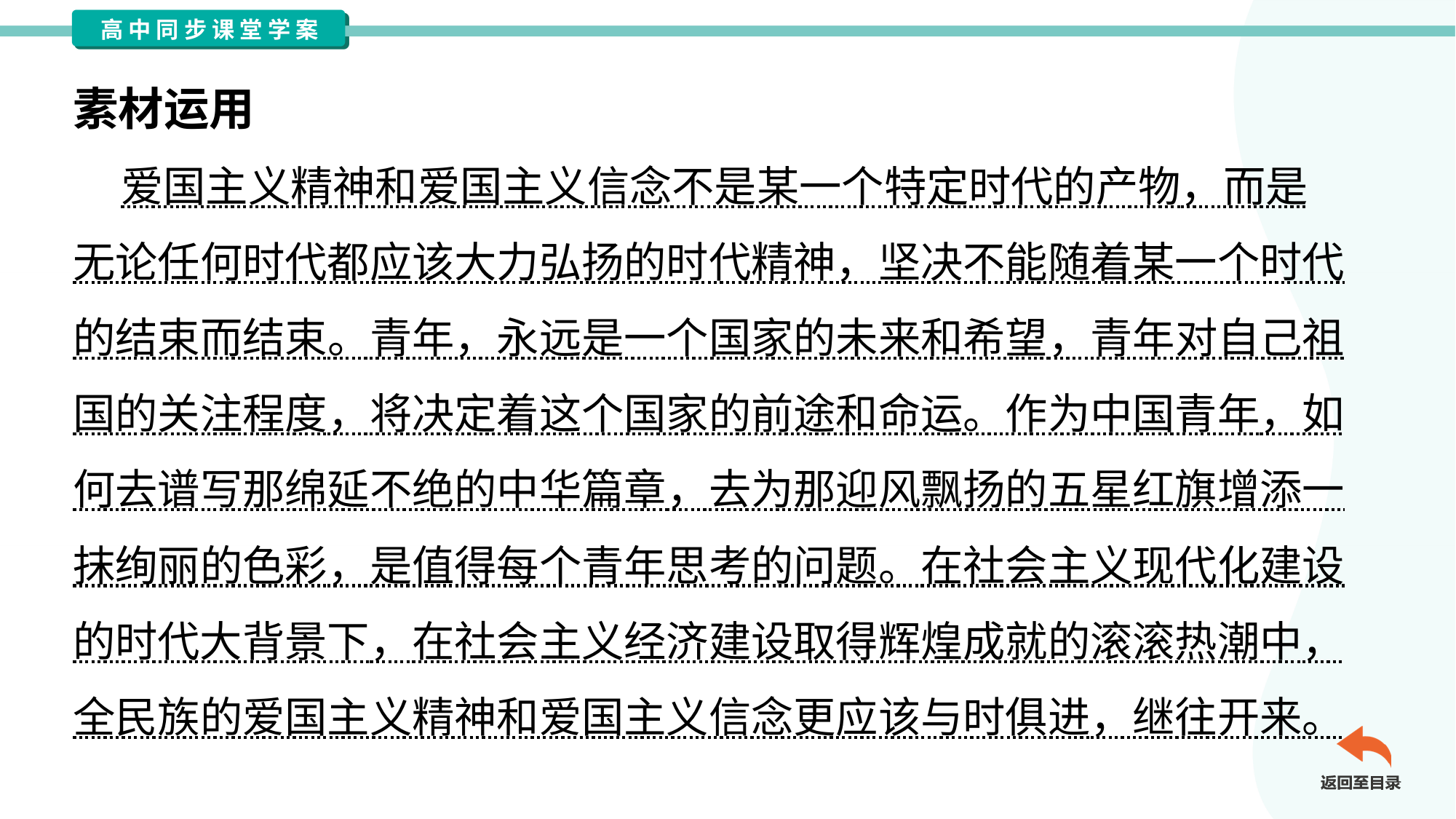

素材运用
    爱国主义精神和爱国主义信念不是某一个特定时代的产物，而是
无论任何时代都应该大力弘扬的时代精神，坚决不能随着某一个时代
的结束而结束。青年，永远是一个国家的未来和希望，青年对自己祖
国的关注程度，将决定着这个国家的前途和命运。作为中国青年，如
何去谱写那绵延不绝的中华篇章，去为那迎风飘扬的五星红旗增添一
抹绚丽的色彩，是值得每个青年思考的问题。在社会主义现代化建设
的时代大背景下，在社会主义经济建设取得辉煌成就的滚滚热潮中，
全民族的爱国主义精神和爱国主义信念更应该与时俱进，继往开来。